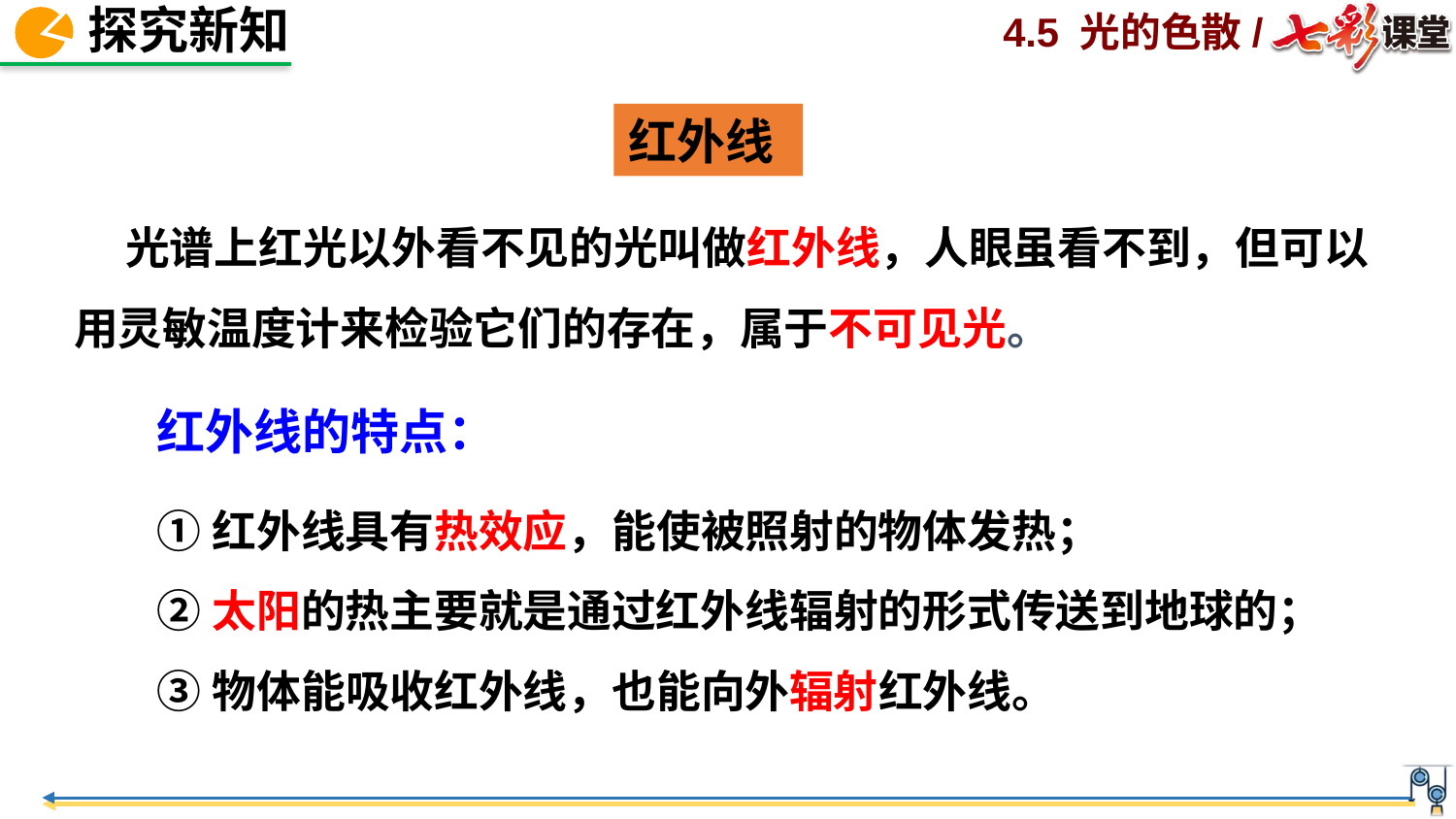

红外线
    光谱上红光以外看不见的光叫做红外线，人眼虽看不到，但可以用灵敏温度计来检验它们的存在，属于不可见光。
红外线的特点：
①红外线具有热效应，能使被照射的物体发热；
②太阳的热主要就是通过红外线辐射的形式传送到地球的；
③物体能吸收红外线，也能向外辐射红外线。